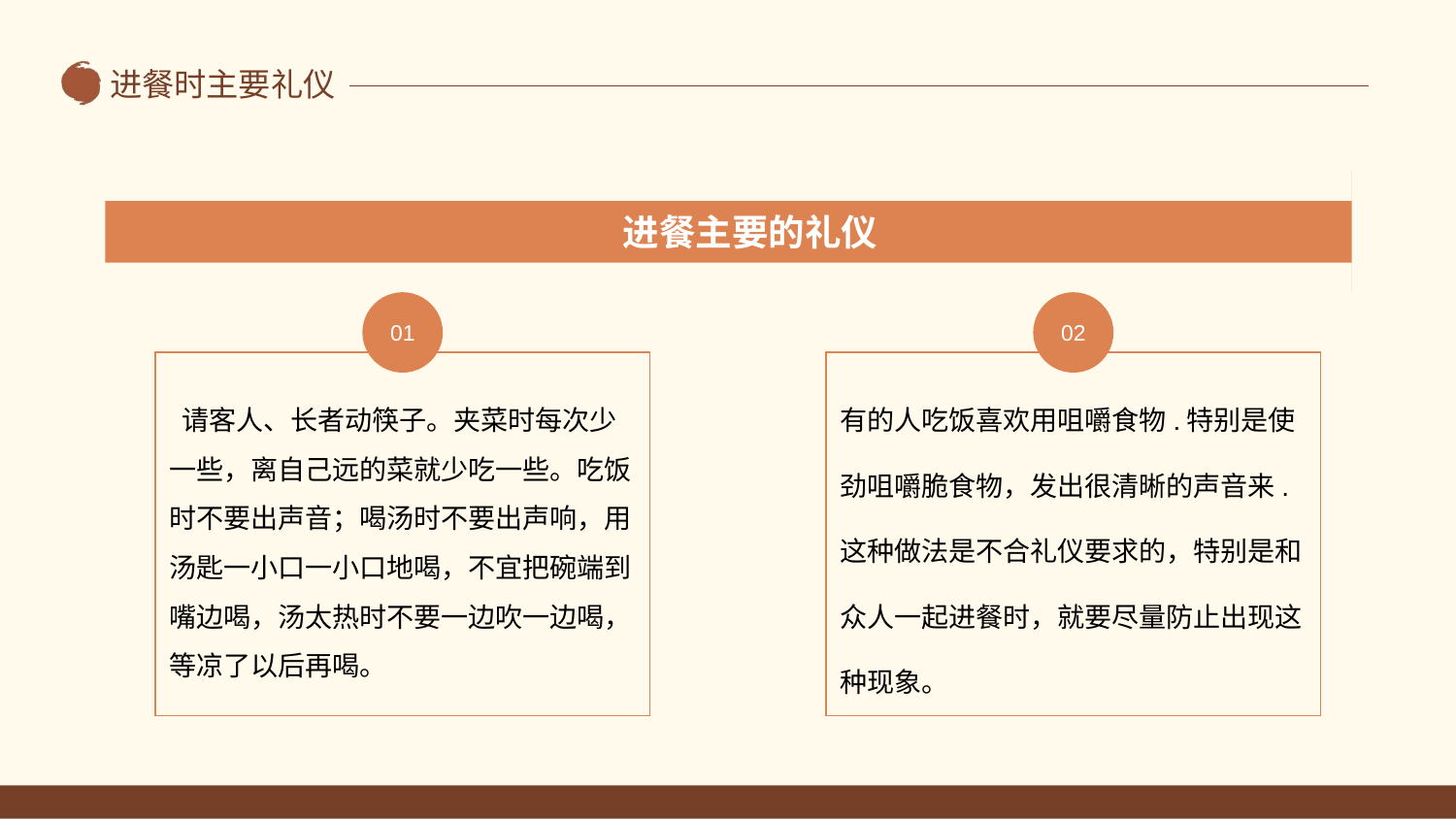

进餐主要的礼仪
01
02
 请客人、长者动筷子。夹菜时每次少一些，离自己远的菜就少吃一些。吃饭时不要出声音；喝汤时不要出声响，用汤匙一小口一小口地喝，不宜把碗端到嘴边喝，汤太热时不要一边吹一边喝，等凉了以后再喝。
有的人吃饭喜欢用咀嚼食物.特别是使劲咀嚼脆食物，发出很清晰的声音来.这种做法是不合礼仪要求的，特别是和众人一起进餐时，就要尽量防止出现这种现象。